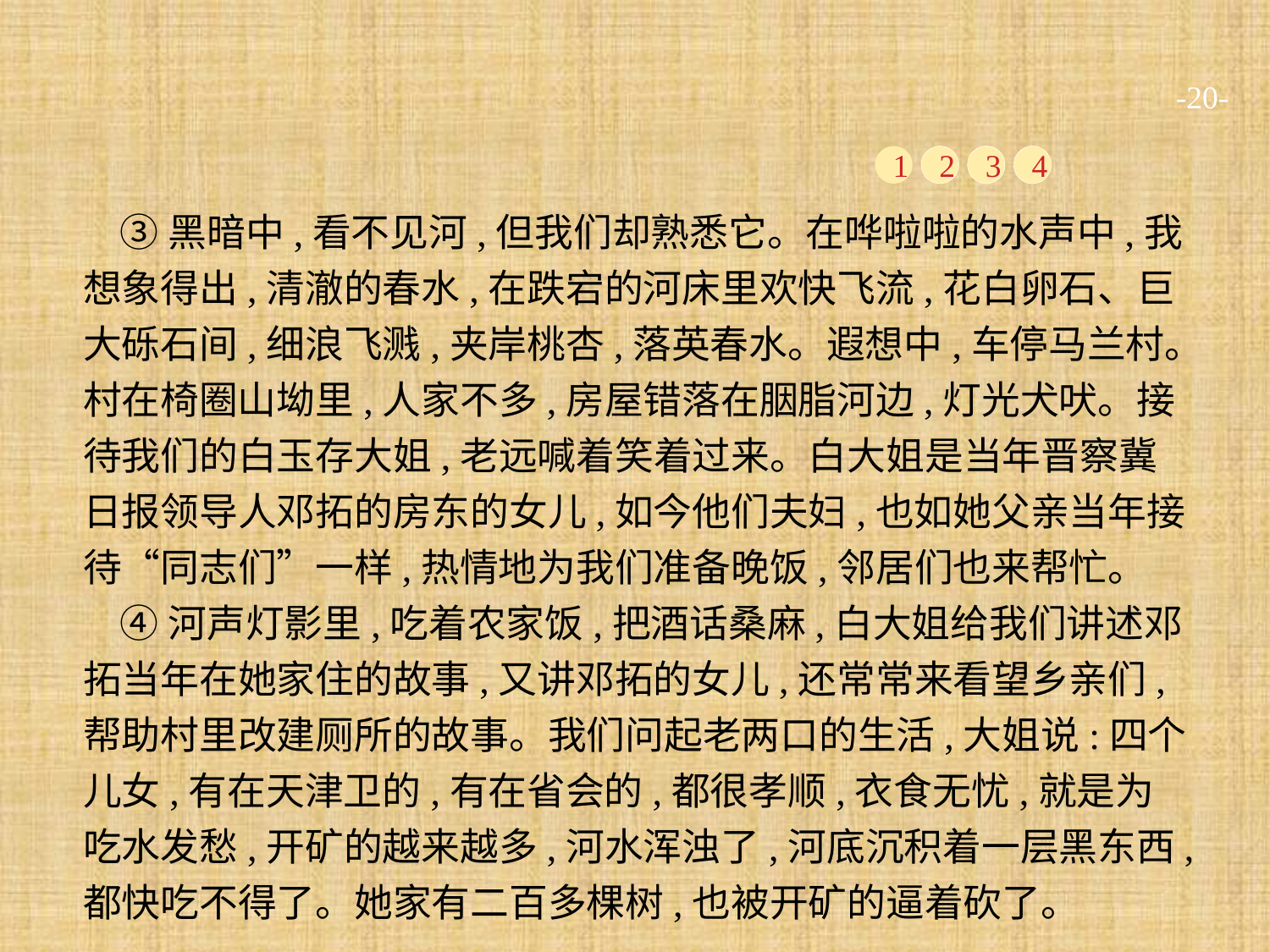

-20-
1
2
3
4
③黑暗中,看不见河,但我们却熟悉它。在哗啦啦的水声中,我想象得出,清澈的春水,在跌宕的河床里欢快飞流,花白卵石、巨大砾石间,细浪飞溅,夹岸桃杏,落英春水。遐想中,车停马兰村。村在椅圈山坳里,人家不多,房屋错落在胭脂河边,灯光犬吠。接待我们的白玉存大姐,老远喊着笑着过来。白大姐是当年晋察冀日报领导人邓拓的房东的女儿,如今他们夫妇,也如她父亲当年接待“同志们”一样,热情地为我们准备晚饭,邻居们也来帮忙。
④河声灯影里,吃着农家饭,把酒话桑麻,白大姐给我们讲述邓拓当年在她家住的故事,又讲邓拓的女儿,还常常来看望乡亲们,帮助村里改建厕所的故事。我们问起老两口的生活,大姐说:四个儿女,有在天津卫的,有在省会的,都很孝顺,衣食无忧,就是为吃水发愁,开矿的越来越多,河水浑浊了,河底沉积着一层黑东西,都快吃不得了。她家有二百多棵树,也被开矿的逼着砍了。